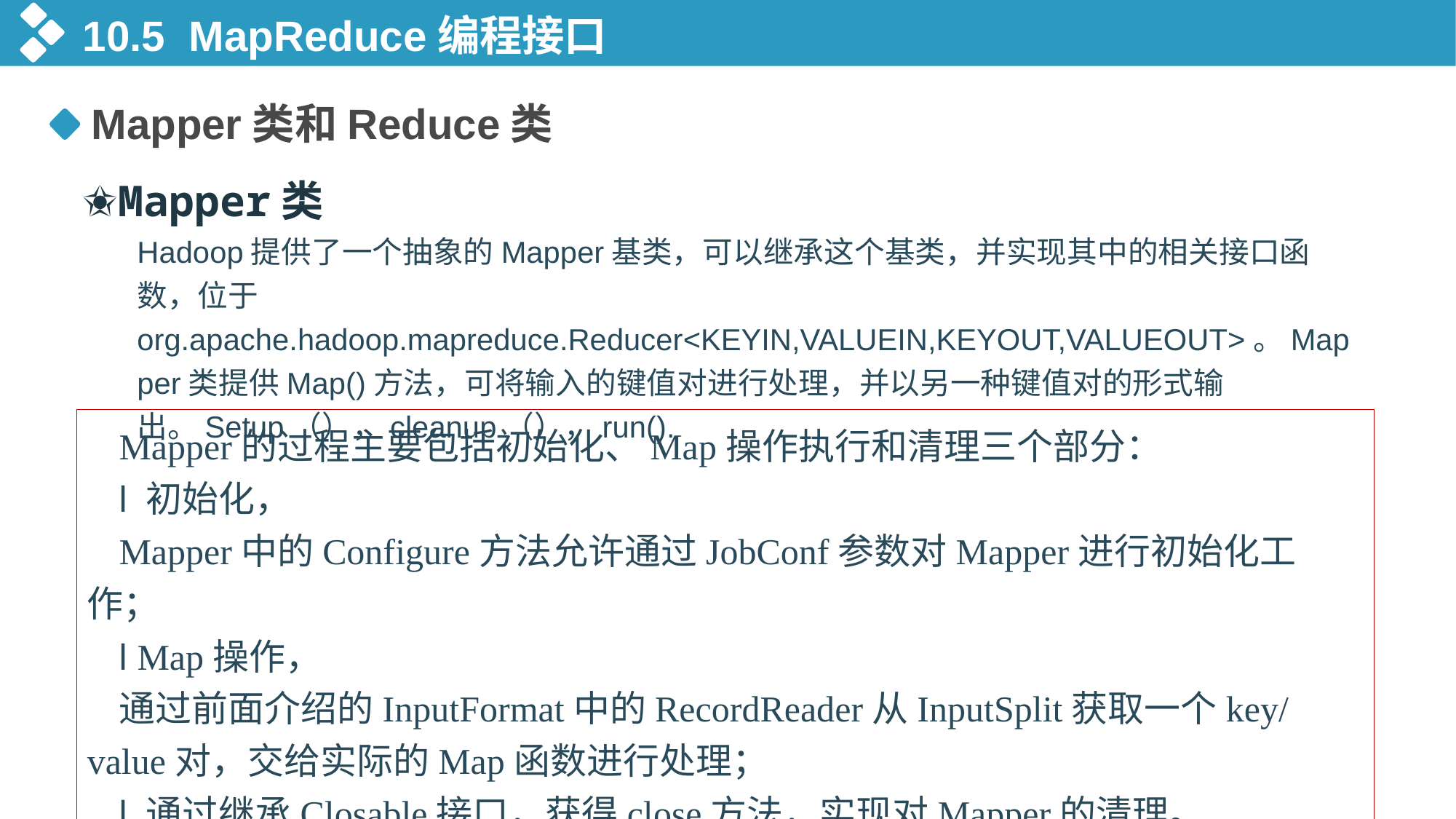

10.5  MapReduce编程接口
Mapper类和Reduce类

✬Mapper类
Hadoop提供了一个抽象的Mapper基类，可以继承这个基类，并实现其中的相关接口函数，位于org.apache.hadoop.mapreduce.Reducer<KEYIN,VALUEIN,KEYOUT,VALUEOUT>。Mapper类提供Map()方法，可将输入的键值对进行处理，并以另一种键值对的形式输出。Setup（），cleanup（），run().
Mapper的过程主要包括初始化、Map操作执行和清理三个部分：
l 初始化，
Mapper中的Configure方法允许通过JobConf参数对Mapper进行初始化工作；
l Map操作，
通过前面介绍的InputFormat中的RecordReader从InputSplit获取一个key/value对，交给实际的Map函数进行处理；
l 通过继承Closable接口，获得close方法，实现对Mapper的清理。